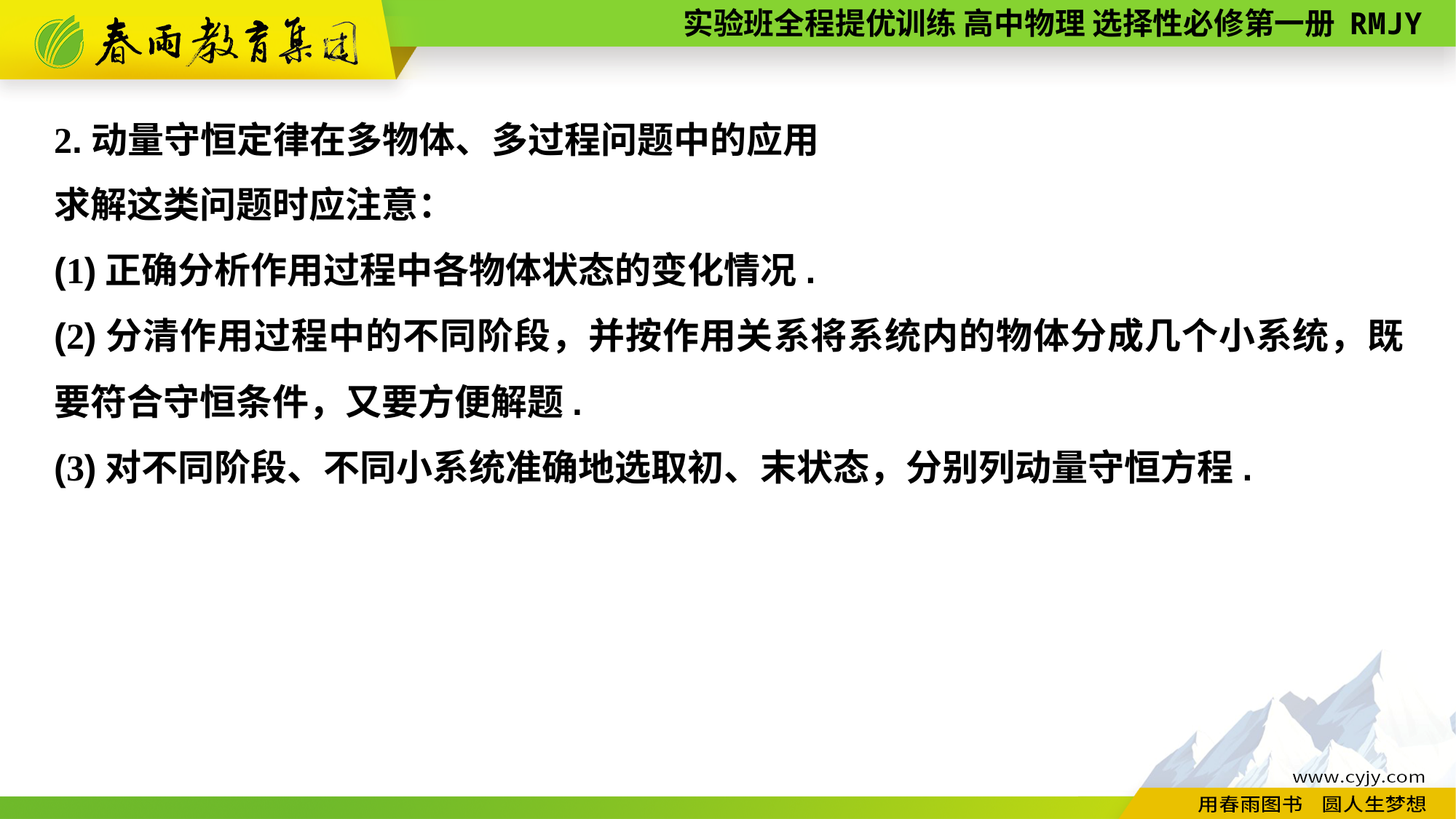

2.动量守恒定律在多物体、多过程问题中的应用
求解这类问题时应注意：
(1)正确分析作用过程中各物体状态的变化情况.
(2)分清作用过程中的不同阶段，并按作用关系将系统内的物体分成几个小系统，既要符合守恒条件，又要方便解题.
(3)对不同阶段、不同小系统准确地选取初、末状态，分别列动量守恒方程.